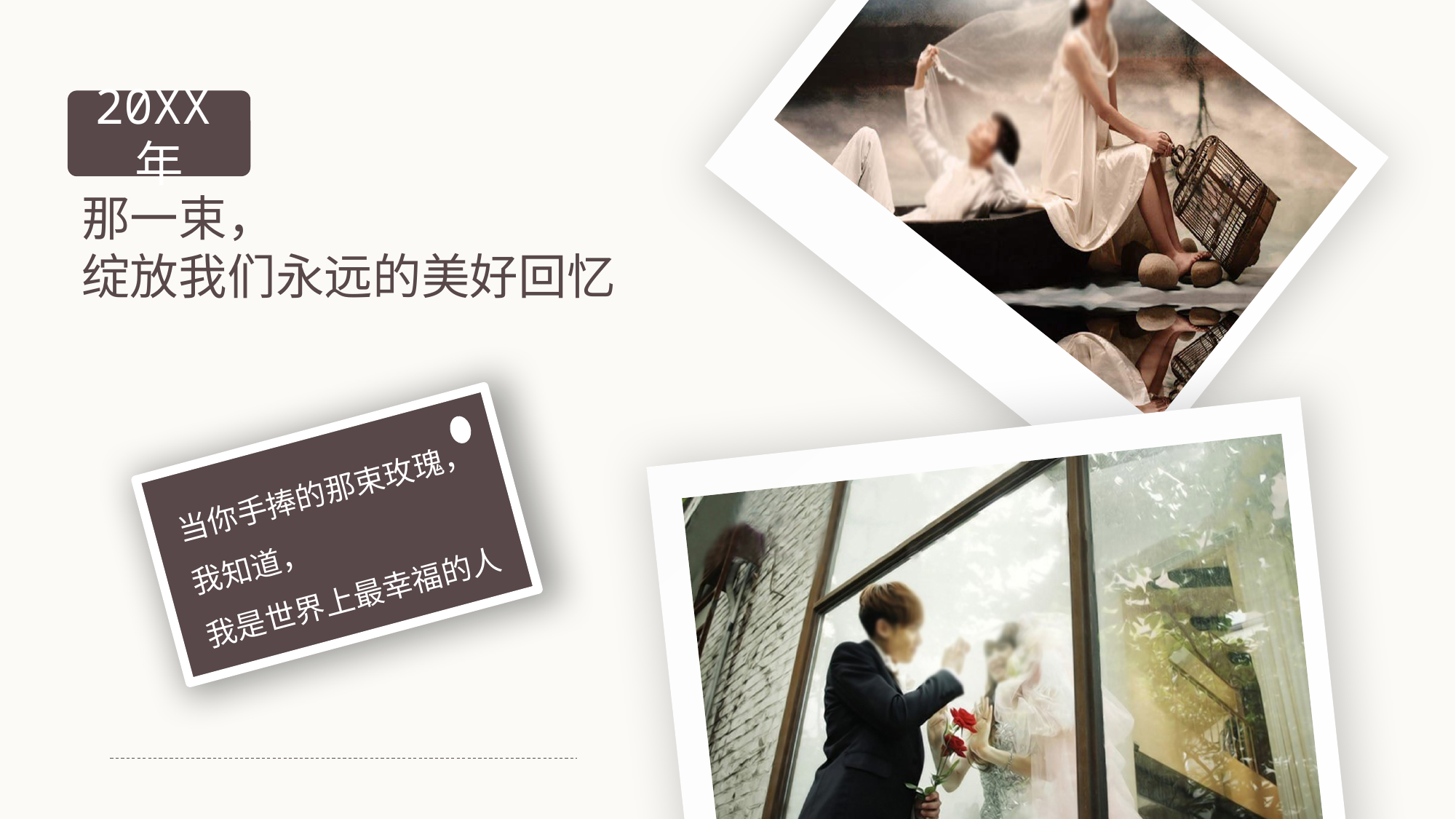

20XX年
那一束，
绽放我们永远的美好回忆
当你手捧的那束玫瑰，
我知道，
我是世界上最幸福的人